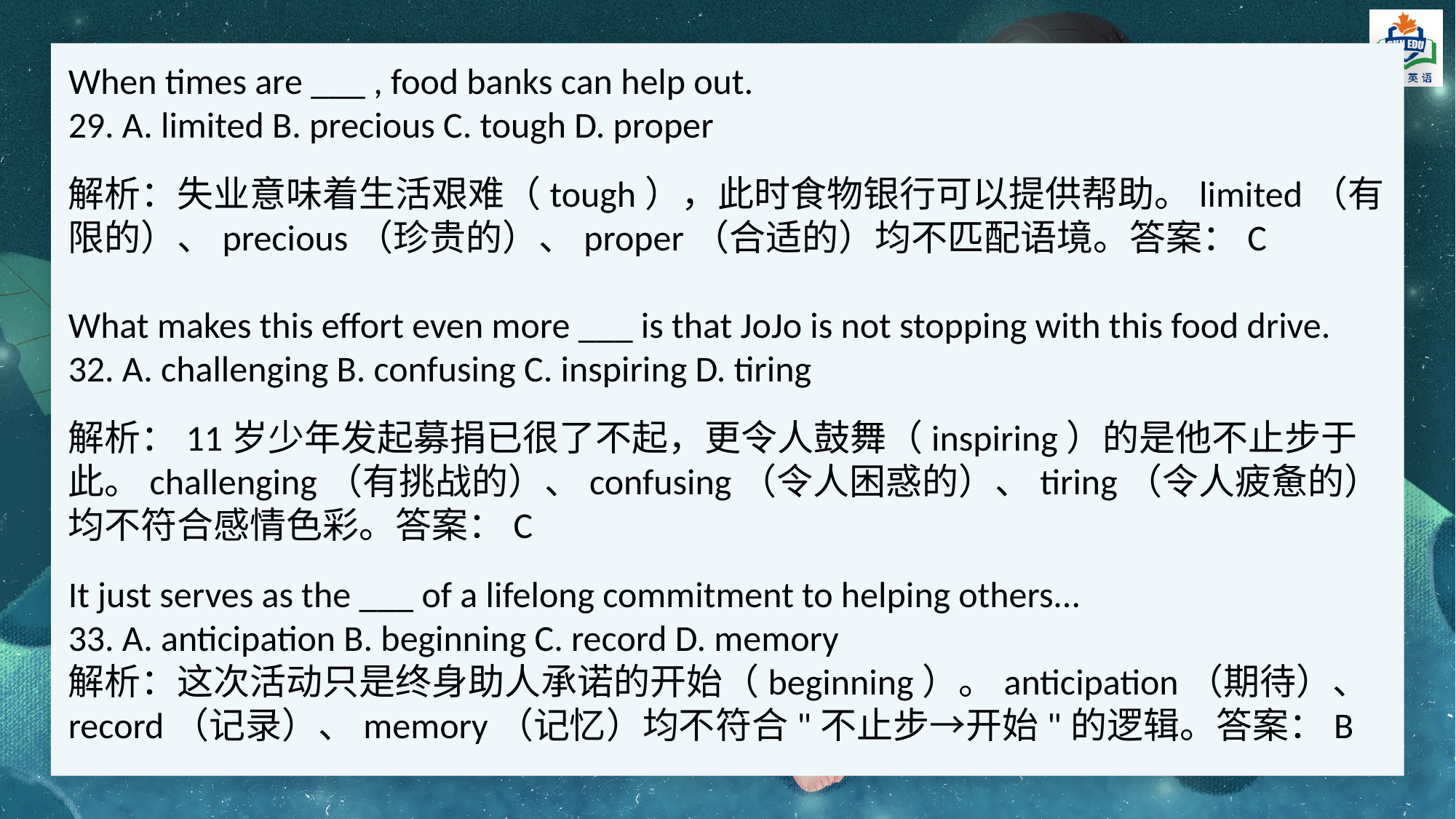

When times are ___ , food banks can help out.
29. A. limited B. precious C. tough D. proper

解析：失业意味着生活艰难（tough），此时食物银行可以提供帮助。limited（有限的）、precious（珍贵的）、proper（合适的）均不匹配语境。答案：C

What makes this effort even more ___ is that JoJo is not stopping with this food drive.
32. A. challenging B. confusing C. inspiring D. tiring

解析：11岁少年发起募捐已很了不起，更令人鼓舞（inspiring）的是他不止步于此。challenging（有挑战的）、confusing（令人困惑的）、tiring（令人疲惫的）均不符合感情色彩。答案：C

It just serves as the ___ of a lifelong commitment to helping others...
33. A. anticipation B. beginning C. record D. memory
解析：这次活动只是终身助人承诺的开始（beginning）。anticipation（期待）、record（记录）、memory（记忆）均不符合"不止步→开始"的逻辑。答案：B